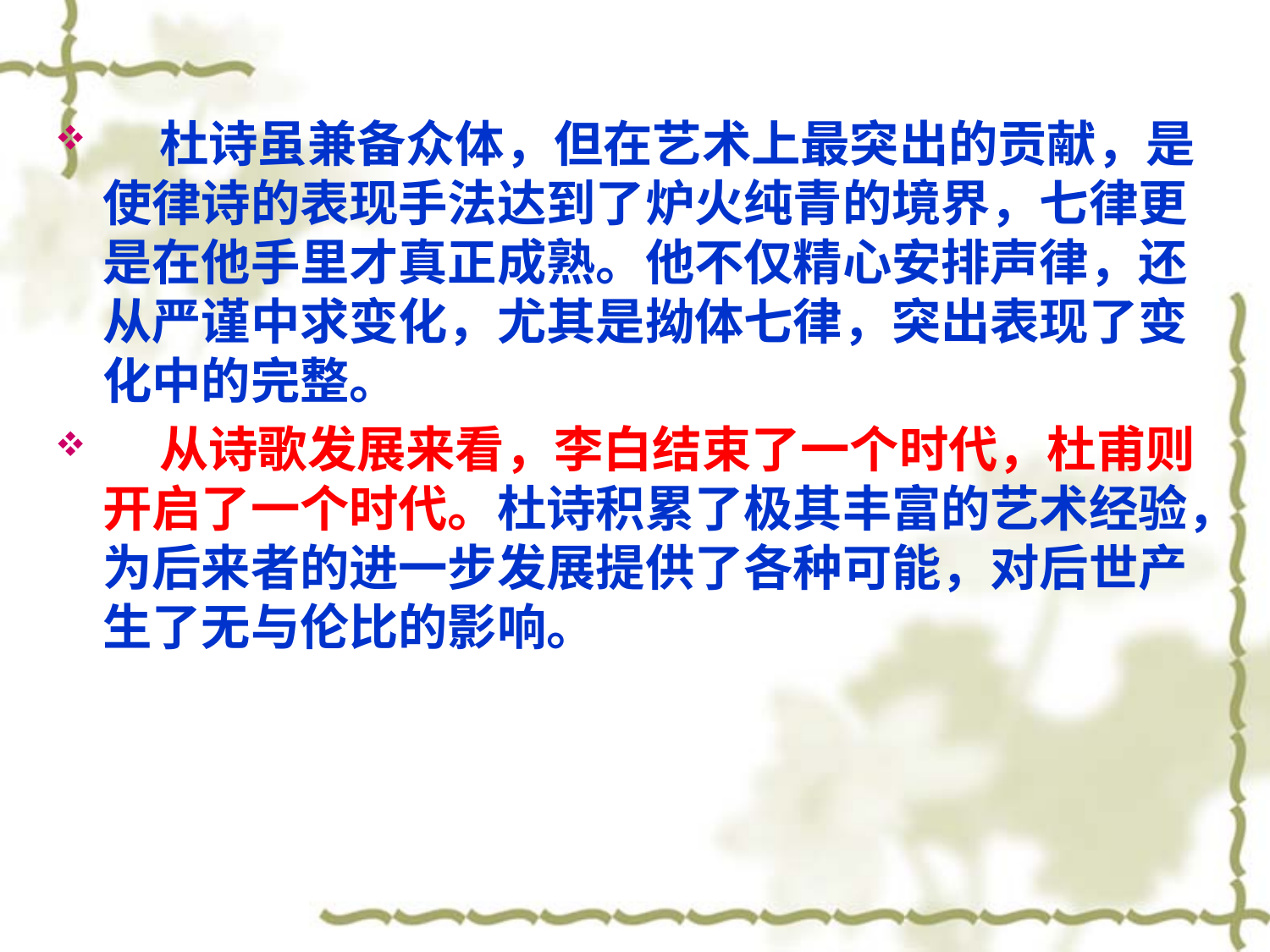

#
    杜诗虽兼备众体，但在艺术上最突出的贡献，是使律诗的表现手法达到了炉火纯青的境界，七律更是在他手里才真正成熟。他不仅精心安排声律，还从严谨中求变化，尤其是拗体七律，突出表现了变化中的完整。
    从诗歌发展来看，李白结束了一个时代，杜甫则开启了一个时代。杜诗积累了极其丰富的艺术经验，为后来者的进一步发展提供了各种可能，对后世产生了无与伦比的影响。